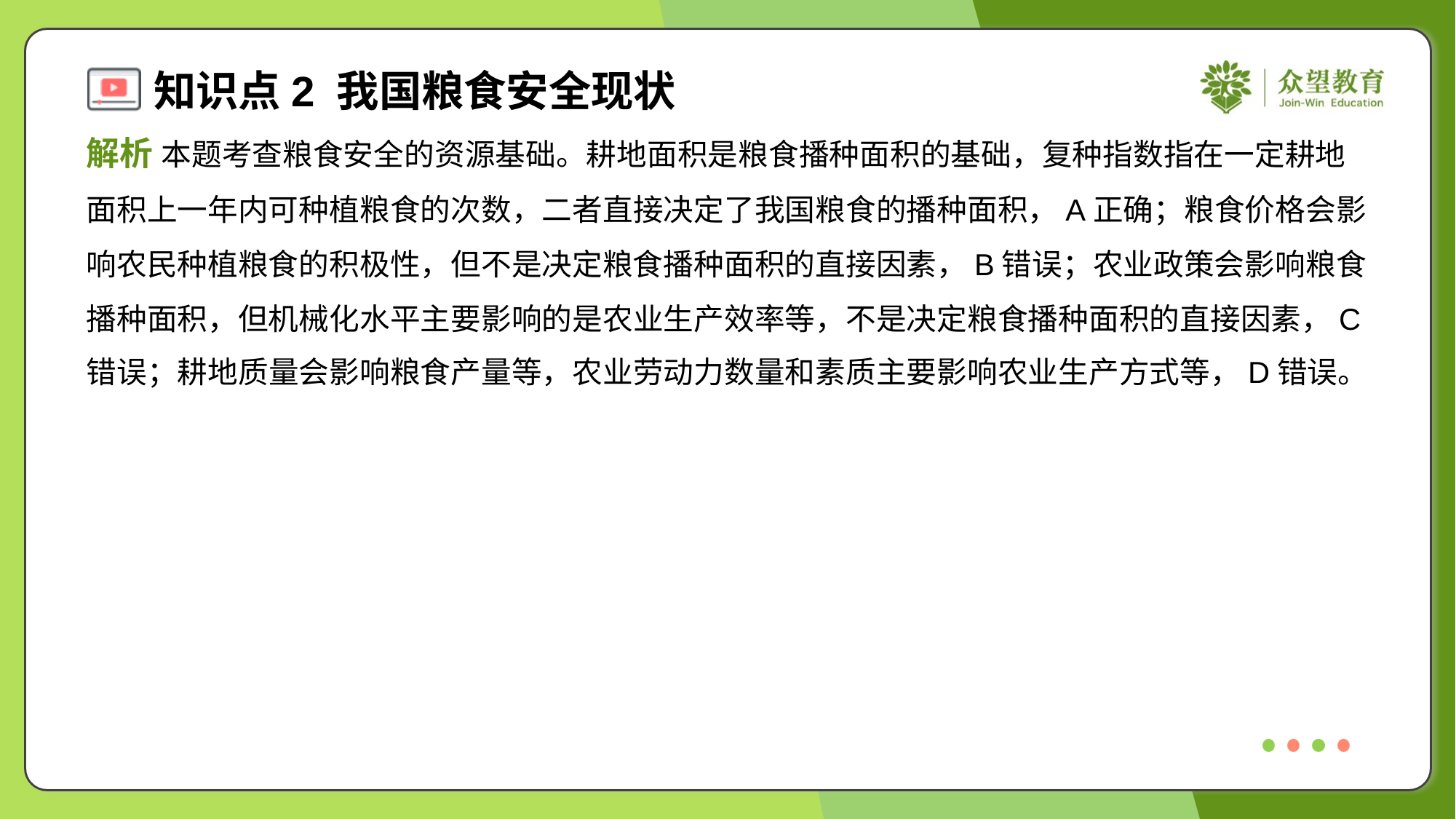

解析 本题考查粮食安全的资源基础。耕地面积是粮食播种面积的基础，复种指数指在一定耕地
面积上一年内可种植粮食的次数，二者直接决定了我国粮食的播种面积，A正确；粮食价格会影
响农民种植粮食的积极性，但不是决定粮食播种面积的直接因素，B错误；农业政策会影响粮食
播种面积，但机械化水平主要影响的是农业生产效率等，不是决定粮食播种面积的直接因素，C
错误；耕地质量会影响粮食产量等，农业劳动力数量和素质主要影响农业生产方式等，D错误。